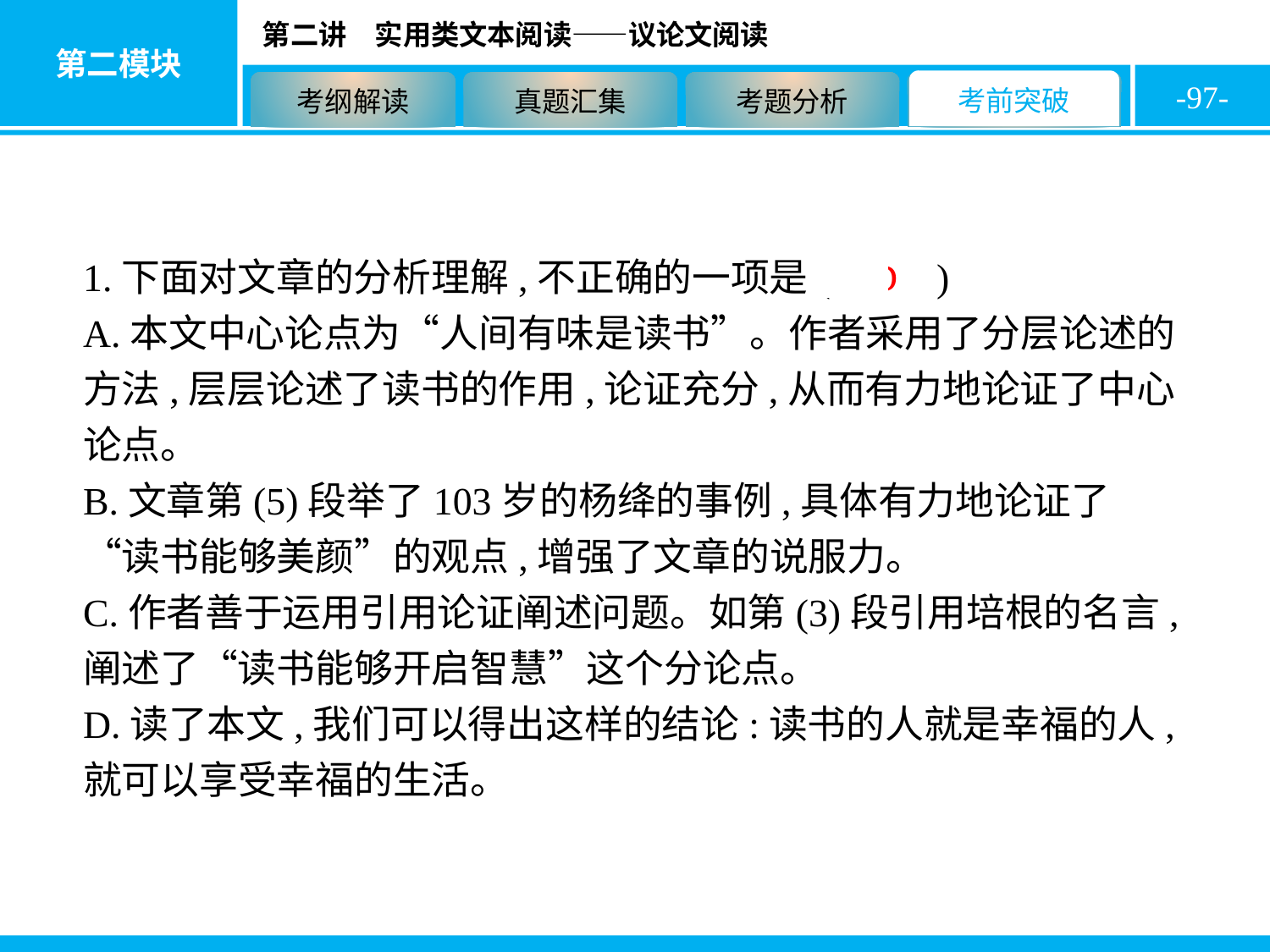

-97-
1.下面对文章的分析理解,不正确的一项是(    D    )
A.本文中心论点为“人间有味是读书”。作者采用了分层论述的方法,层层论述了读书的作用,论证充分,从而有力地论证了中心论点。
B.文章第(5)段举了103岁的杨绛的事例,具体有力地论证了“读书能够美颜”的观点,增强了文章的说服力。
C.作者善于运用引用论证阐述问题。如第(3)段引用培根的名言,阐述了“读书能够开启智慧”这个分论点。
D.读了本文,我们可以得出这样的结论:读书的人就是幸福的人,就可以享受幸福的生活。